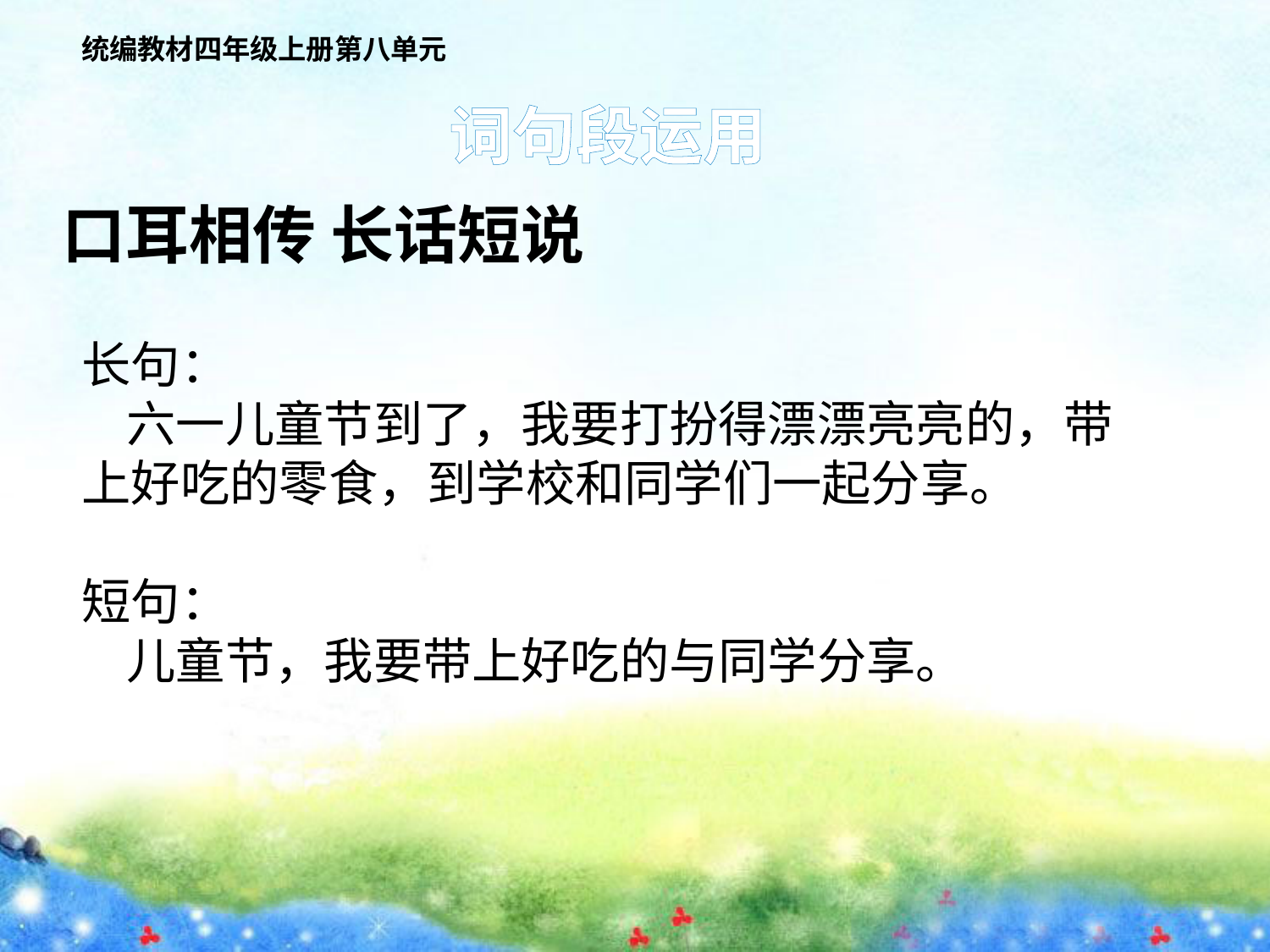

统编教材四年级上册第八单元
词句段运用
口耳相传 长话短说
长句：
   六一儿童节到了，我要打扮得漂漂亮亮的，带上好吃的零食，到学校和同学们一起分享。

短句：
   儿童节，我要带上好吃的与同学分享。